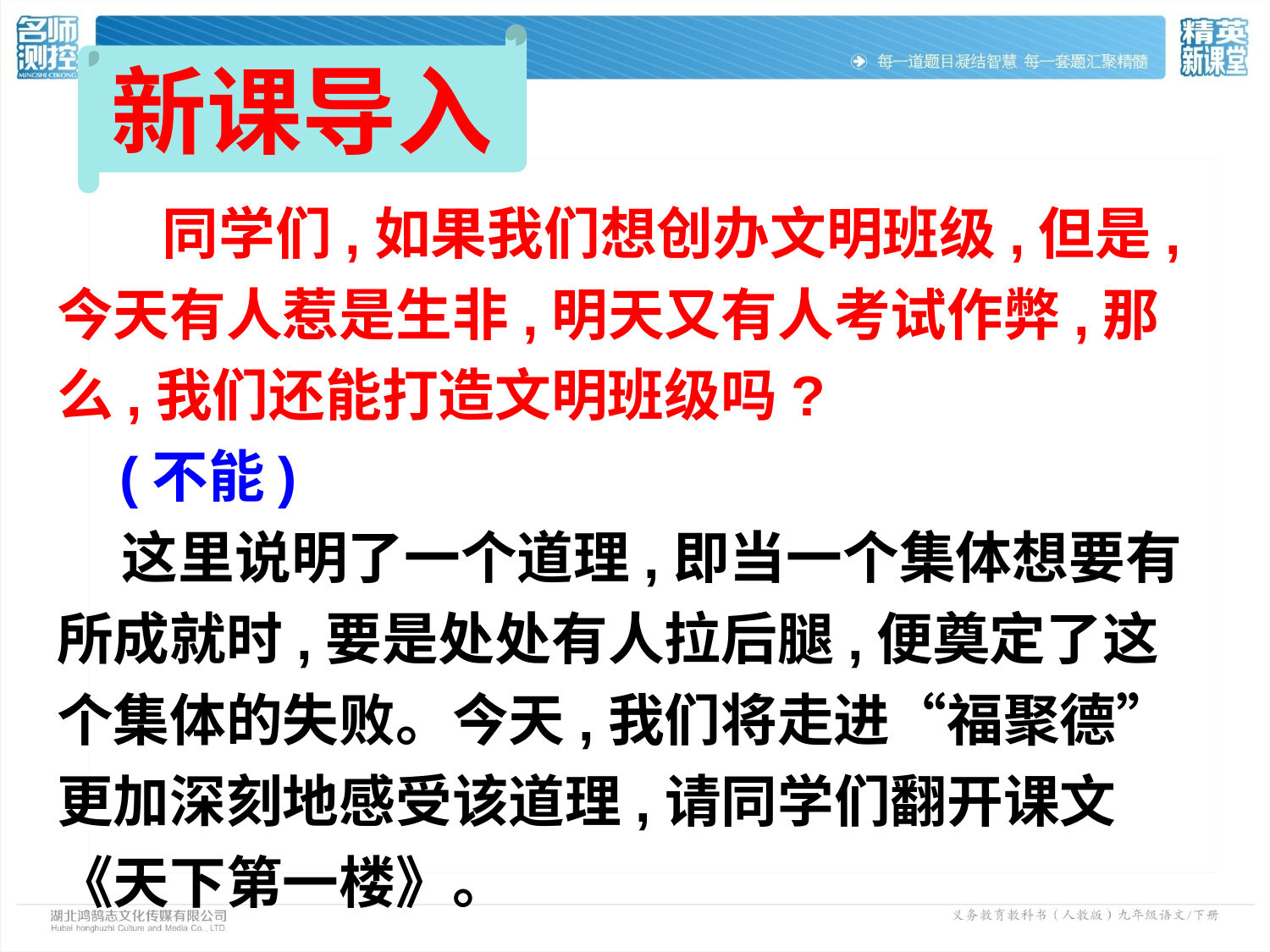

新课导入
          同学们,如果我们想创办文明班级,但是,今天有人惹是生非,明天又有人考试作弊,那么,我们还能打造文明班级吗?
    (不能)
    这里说明了一个道理,即当一个集体想要有所成就时,要是处处有人拉后腿,便奠定了这个集体的失败。今天,我们将走进“福聚德”更加深刻地感受该道理,请同学们翻开课文《天下第一楼》。